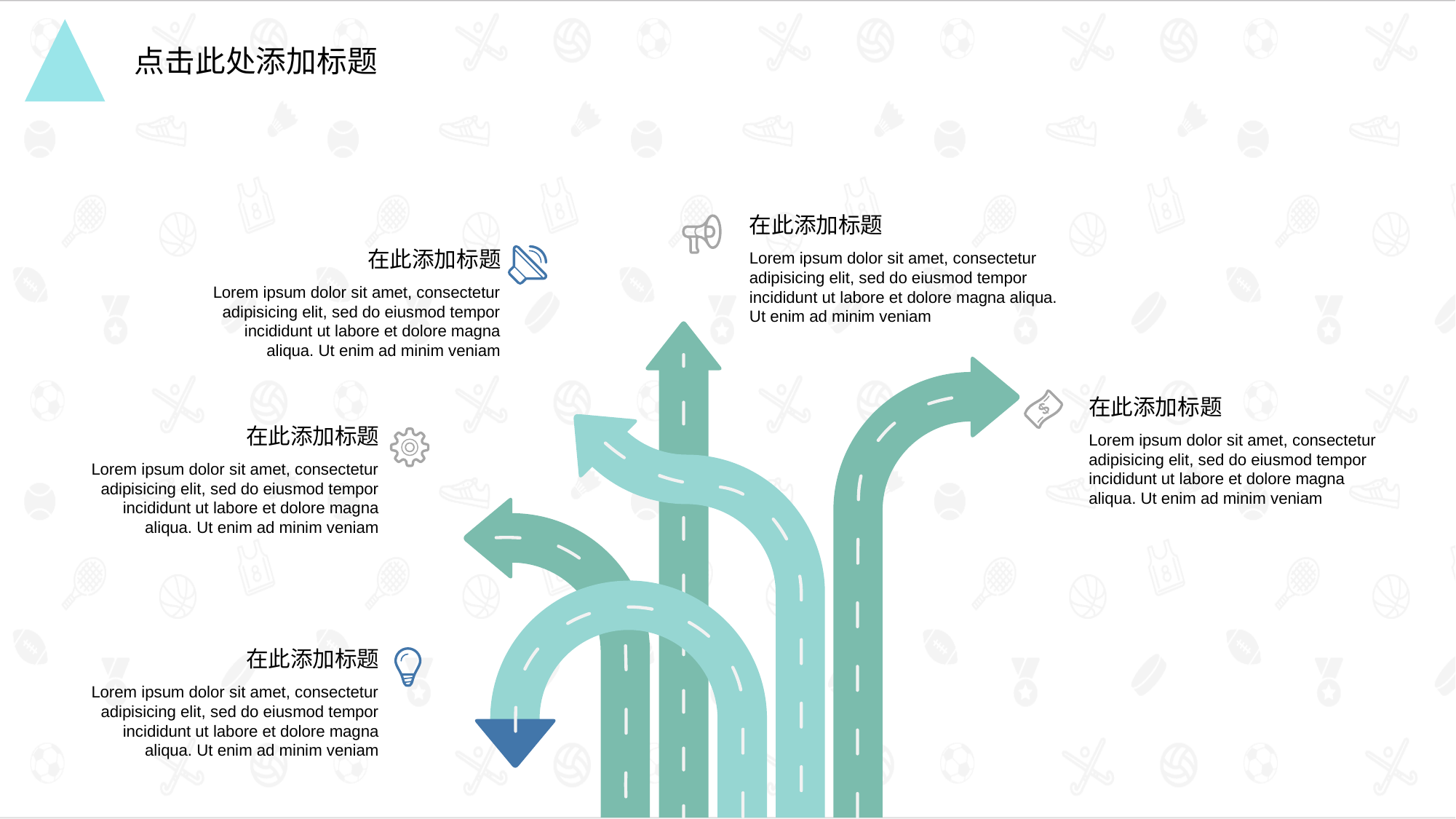

点击此处添加标题
在此添加标题
Lorem ipsum dolor sit amet, consectetur adipisicing elit, sed do eiusmod tempor incididunt ut labore et dolore magna aliqua. Ut enim ad minim veniam

在此添加标题
Lorem ipsum dolor sit amet, consectetur adipisicing elit, sed do eiusmod tempor incididunt ut labore et dolore magna aliqua. Ut enim ad minim veniam

在此添加标题
Lorem ipsum dolor sit amet, consectetur adipisicing elit, sed do eiusmod tempor incididunt ut labore et dolore magna aliqua. Ut enim ad minim veniam

在此添加标题
Lorem ipsum dolor sit amet, consectetur adipisicing elit, sed do eiusmod tempor incididunt ut labore et dolore magna aliqua. Ut enim ad minim veniam

在此添加标题
Lorem ipsum dolor sit amet, consectetur adipisicing elit, sed do eiusmod tempor incididunt ut labore et dolore magna aliqua. Ut enim ad minim veniam